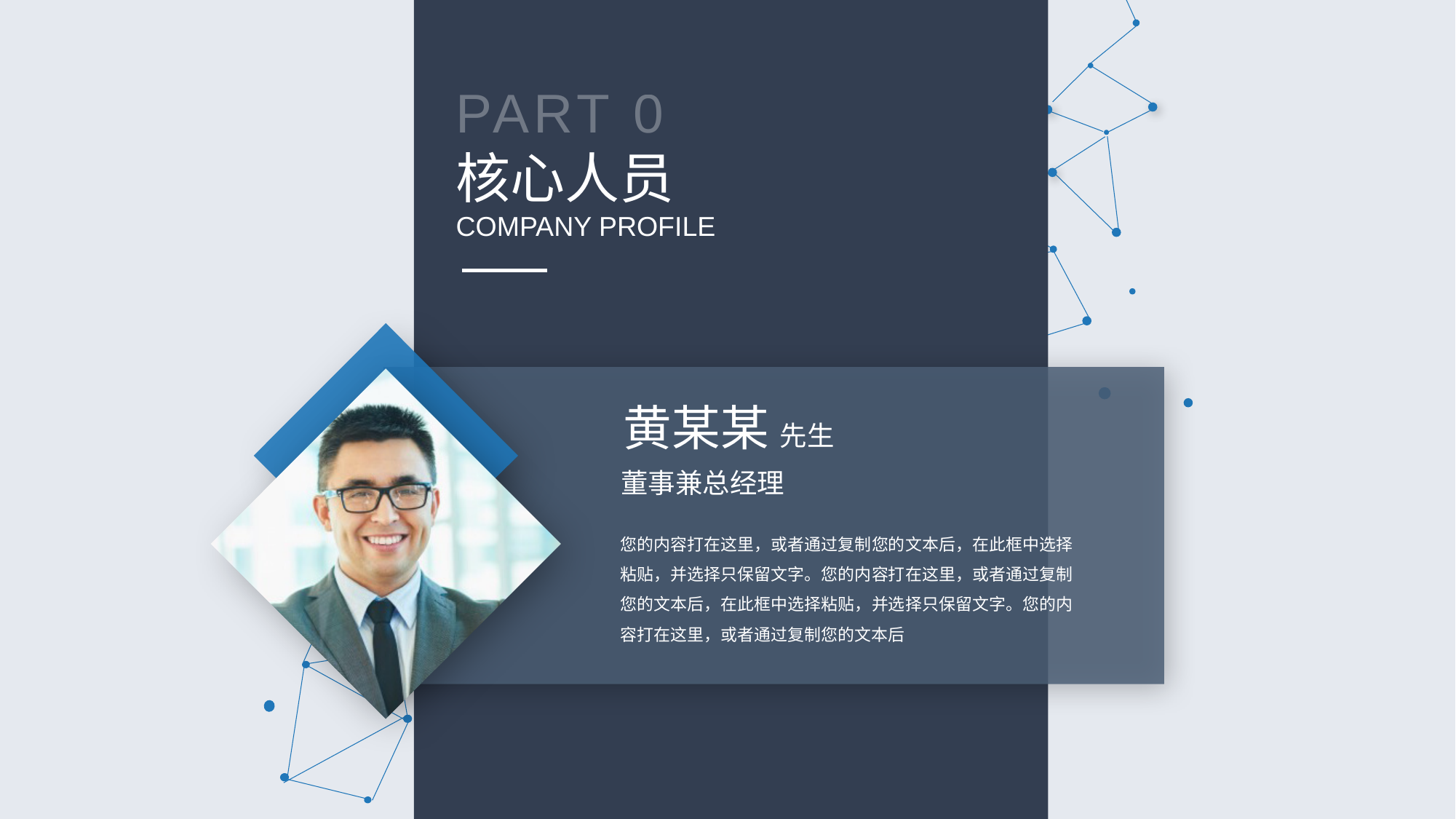

PART 01
核心人员
COMPANY PROFILE

黄某某 先生
董事兼总经理
您的内容打在这里，或者通过复制您的文本后，在此框中选择粘贴，并选择只保留文字。您的内容打在这里，或者通过复制您的文本后，在此框中选择粘贴，并选择只保留文字。您的内容打在这里，或者通过复制您的文本后